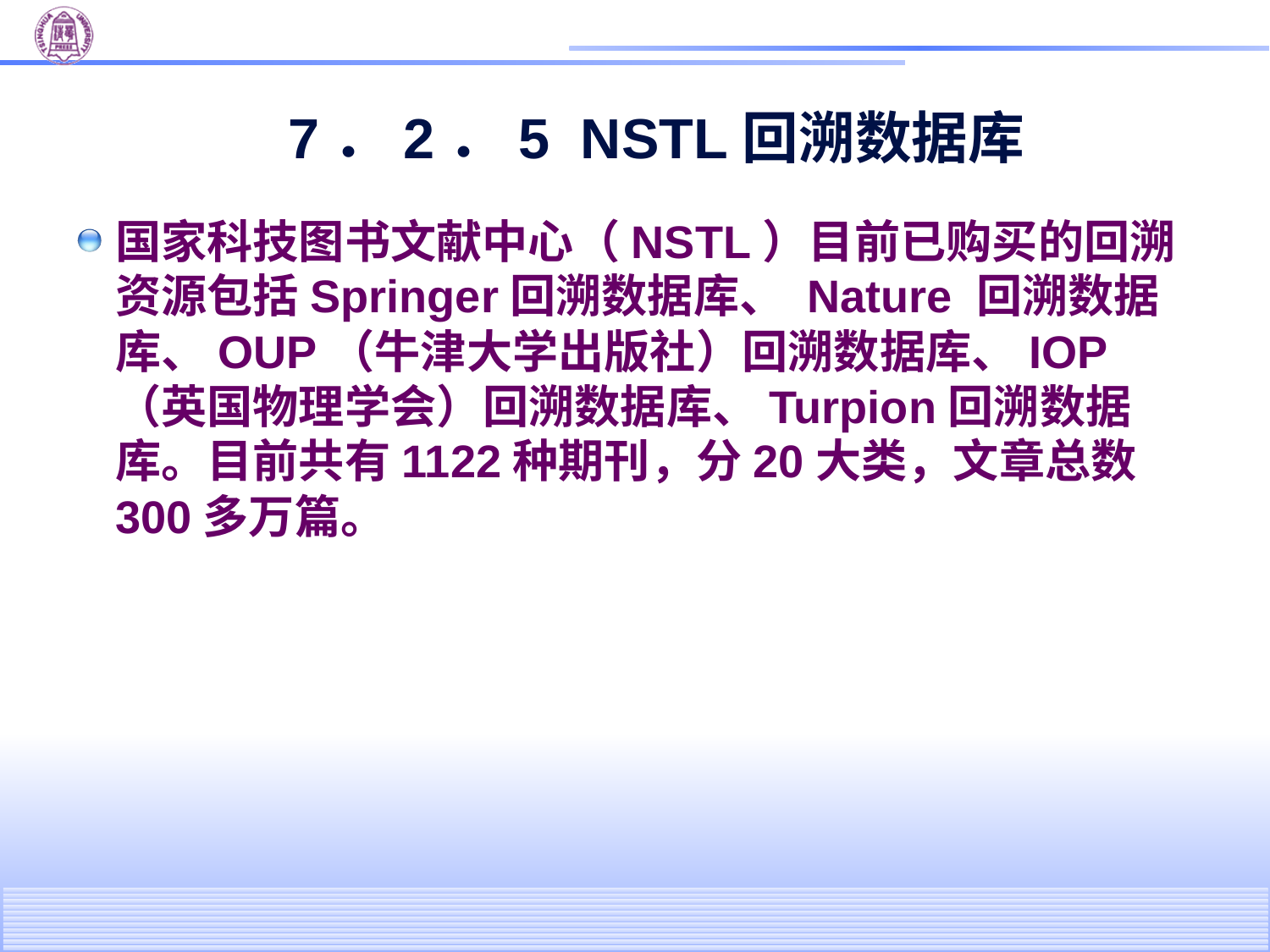

# 7．2．5  NSTL回溯数据库
国家科技图书文献中心（NSTL）目前已购买的回溯资源包括Springer回溯数据库、 Nature 回溯数据库、OUP（牛津大学出版社）回溯数据库、IOP（英国物理学会）回溯数据库、Turpion回溯数据库。目前共有1122种期刊，分20大类，文章总数300多万篇。